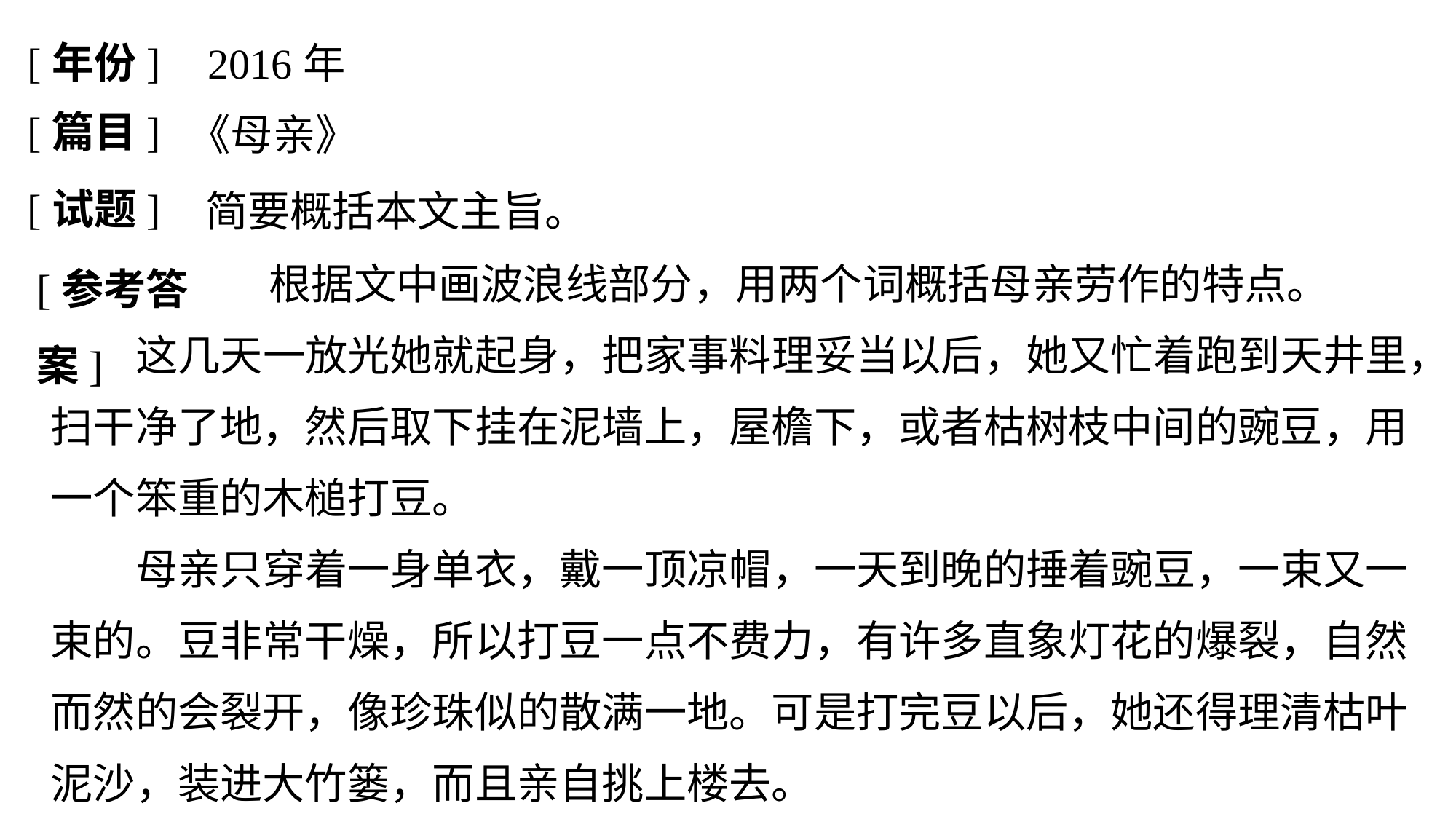

[年份]
2016年
[篇目]
《母亲》
[试题]
简要概括本文主旨。
[参考答案]
		根据文中画波浪线部分，用两个词概括母亲劳作的特点。
这几天一放光她就起身，把家事料理妥当以后，她又忙着跑到天井里，扫干净了地，然后取下挂在泥墙上，屋檐下，或者枯树枝中间的豌豆，用一个笨重的木槌打豆。
母亲只穿着一身单衣，戴一顶凉帽，一天到晚的捶着豌豆，一束又一束的。豆非常干燥，所以打豆一点不费力，有许多直象灯花的爆裂，自然而然的会裂开，像珍珠似的散满一地。可是打完豆以后，她还得理清枯叶泥沙，装进大竹篓，而且亲自挑上楼去。